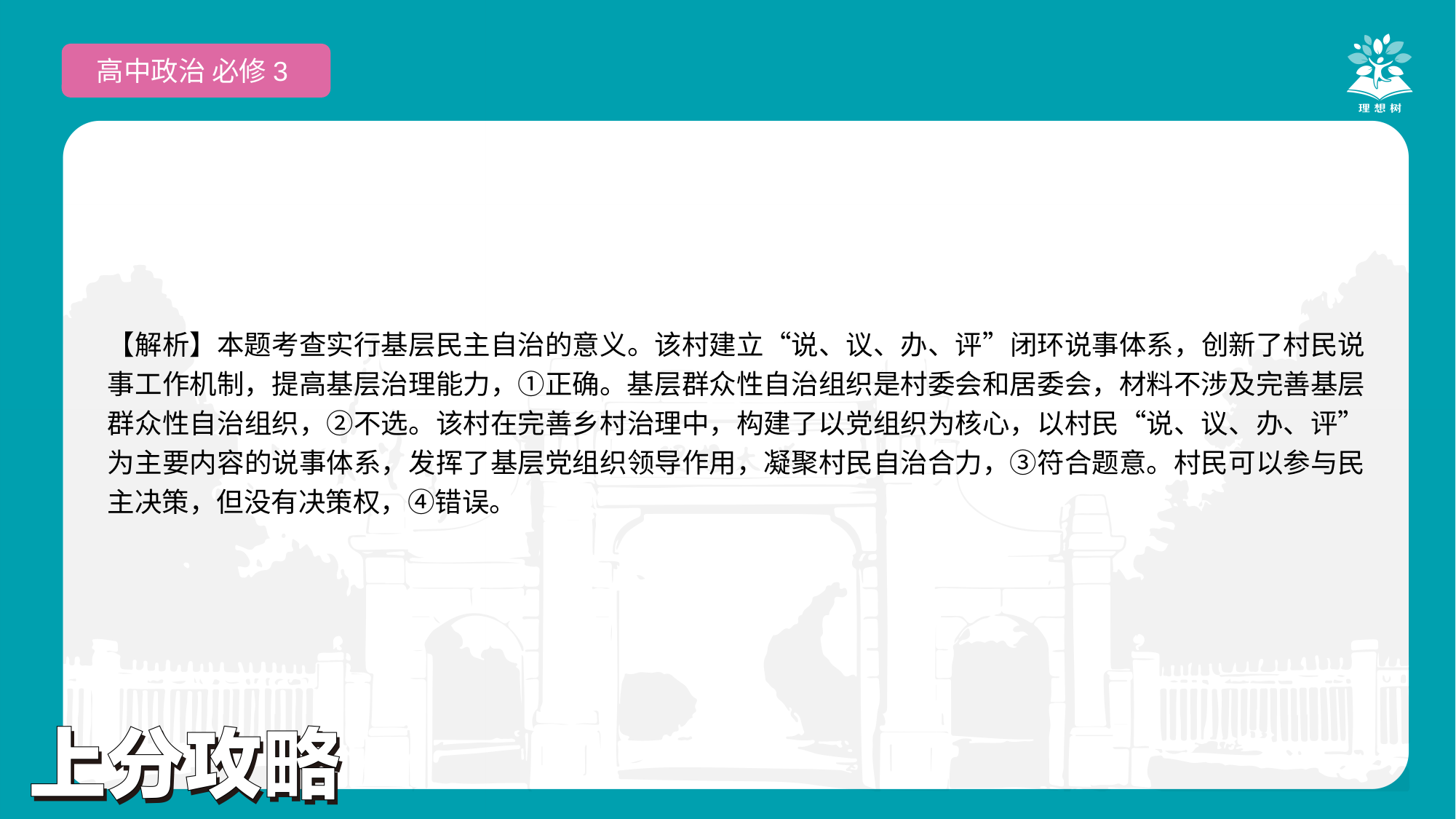

高中政治 必修3
【解析】本题考查实行基层民主自治的意义。该村建立“说、议、办、评”闭环说事体系，创新了村民说事工作机制，提高基层治理能力，①正确。基层群众性自治组织是村委会和居委会，材料不涉及完善基层群众性自治组织，②不选。该村在完善乡村治理中，构建了以党组织为核心，以村民“说、议、办、评”为主要内容的说事体系，发挥了基层党组织领导作用，凝聚村民自治合力，③符合题意。村民可以参与民主决策，但没有决策权，④错误。